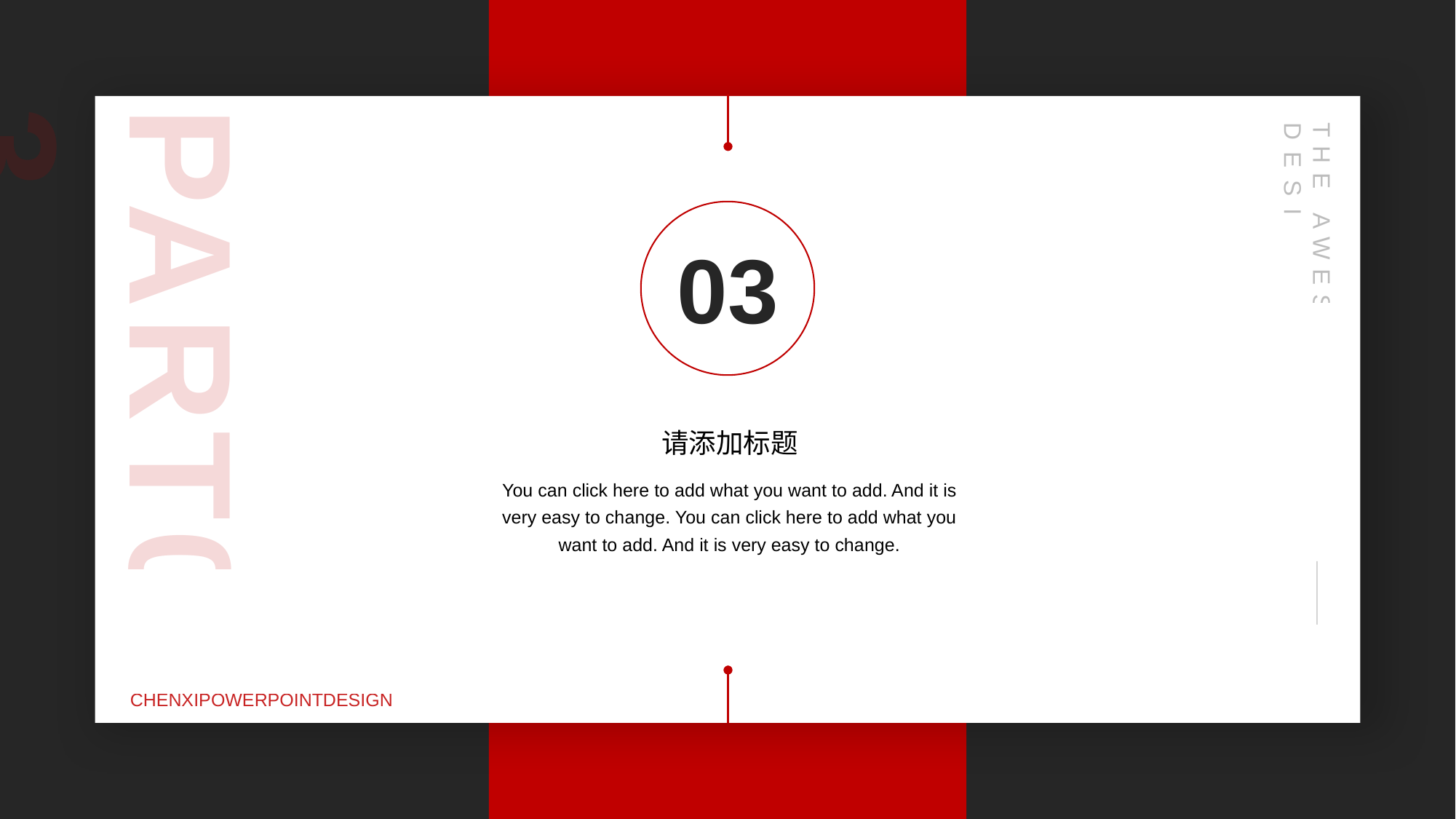

PART03
THE AWESOME DESIGN

03
请添加标题
You can click here to add what you want to add. And it is very easy to change. You can click here to add what you want to add. And it is very easy to change.

CHENXIPOWERPOINTDESIGN